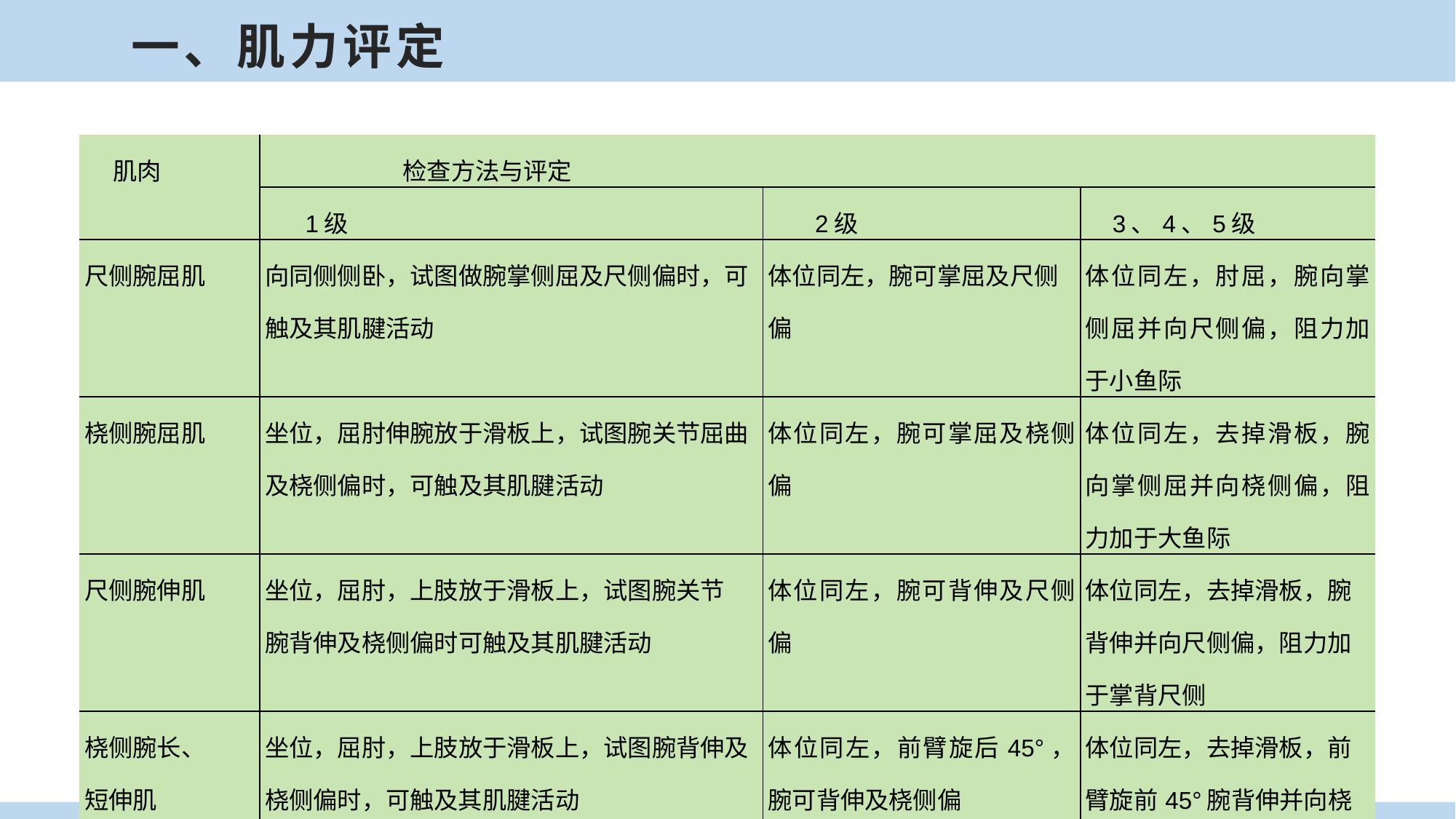

一、肌力评定
| 肌肉 | 检查方法与评定 |  |  |
| --- | --- | --- | --- |
|  | 1级 | 2级 | 3、4、5级 |
| 尺侧腕屈肌 | 向同侧侧卧，试图做腕掌侧屈及尺侧偏时，可触及其肌腱活动 | 体位同左，腕可掌屈及尺侧偏 | 体位同左，肘屈，腕向掌侧屈并向尺侧偏，阻力加于小鱼际 |
| 桡侧腕屈肌 | 坐位，屈肘伸腕放于滑板上，试图腕关节屈曲及桡侧偏时，可触及其肌腱活动 | 体位同左，腕可掌屈及桡侧偏 | 体位同左，去掉滑板，腕向掌侧屈并向桡侧偏，阻力加于大鱼际 |
| 尺侧腕伸肌 | 坐位，屈肘，上肢放于滑板上，试图腕关节 腕背伸及桡侧偏时可触及其肌腱活动 | 体位同左，腕可背伸及尺侧偏 | 体位同左，去掉滑板，腕背伸并向尺侧偏，阻力加于掌背尺侧 |
| 桡侧腕长、 短伸肌 | 坐位，屈肘，上肢放于滑板上，试图腕背伸及桡侧偏时，可触及其肌腱活动 | 体位同左，前臂旋后45°，腕可背伸及桡侧偏 | 体位同左，去掉滑板，前臂旋前45°腕背伸并向桡侧偏，阻力加于掌背桡侧 |